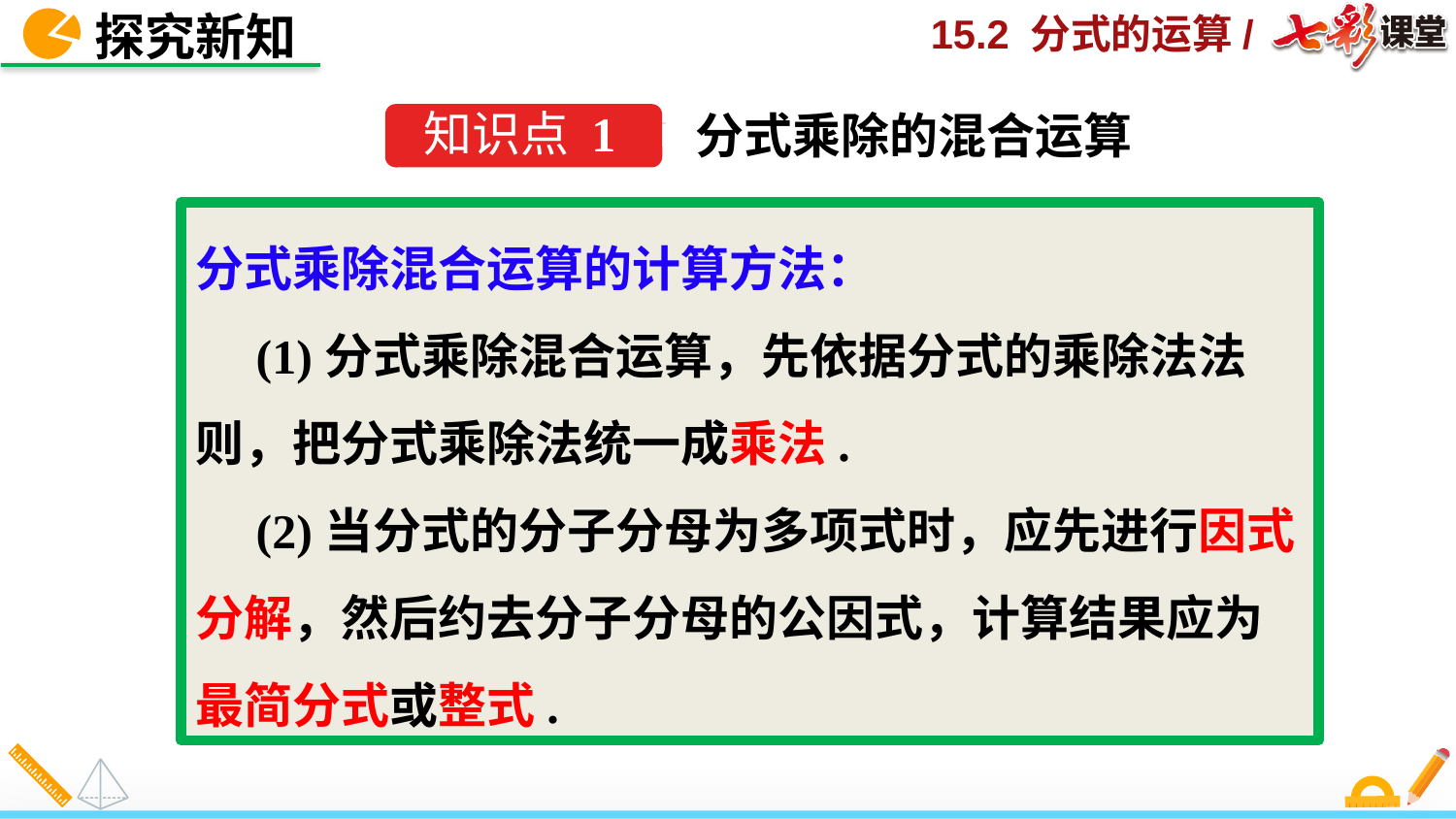

探究新知

分式乘除的混合运算

知识点 1
分式乘除混合运算的计算方法：
     (1)分式乘除混合运算，先依据分式的乘除法法则，把分式乘除法统一成乘法.
     (2)当分式的分子分母为多项式时，应先进行因式分解，然后约去分子分母的公因式，计算结果应为最简分式或整式.